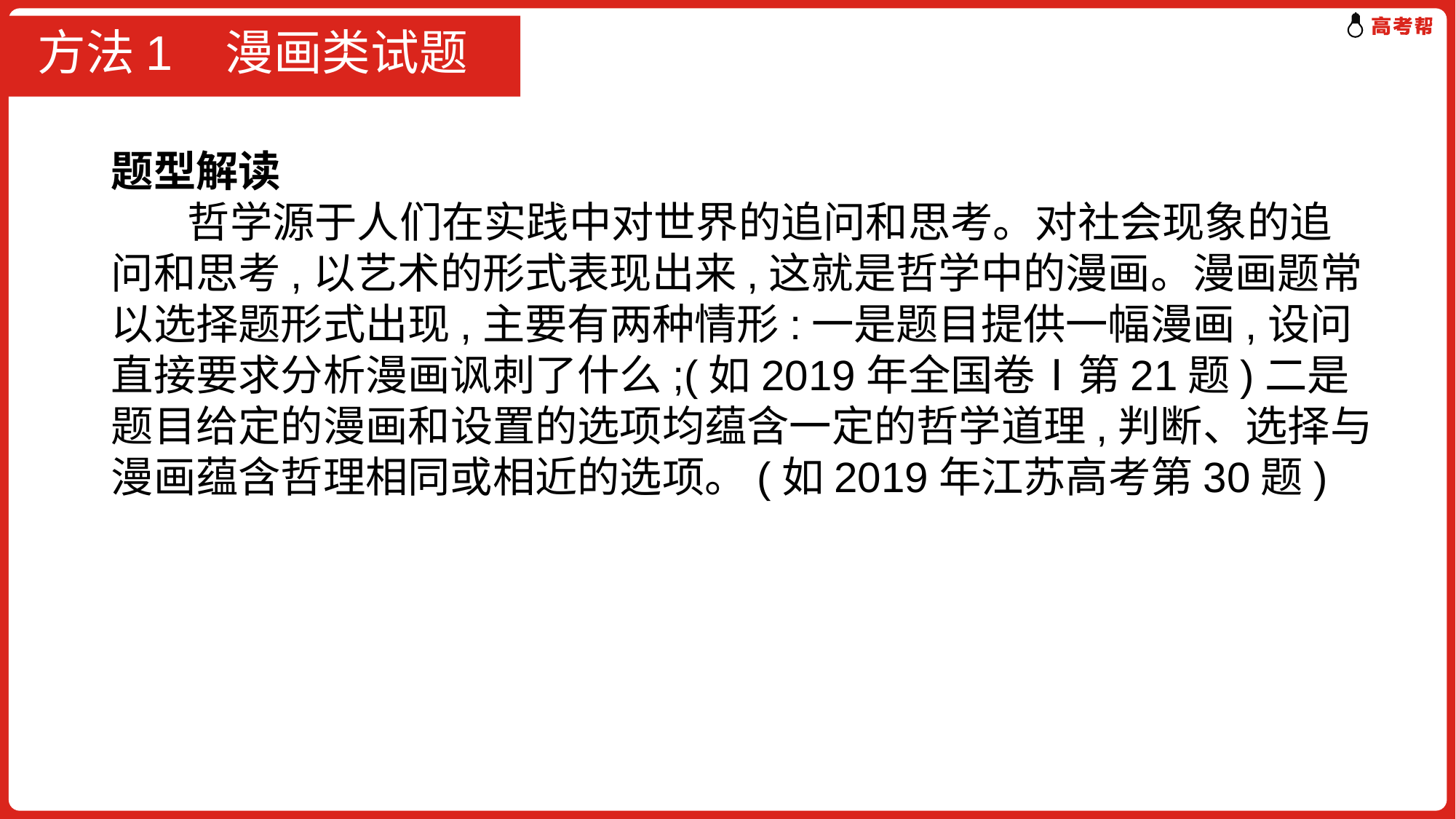

# 方法1   漫画类试题
题型解读
       哲学源于人们在实践中对世界的追问和思考。对社会现象的追问和思考,以艺术的形式表现出来,这就是哲学中的漫画。漫画题常以选择题形式出现,主要有两种情形:一是题目提供一幅漫画,设问直接要求分析漫画讽刺了什么;(如2019年全国卷Ⅰ第21题)二是题目给定的漫画和设置的选项均蕴含一定的哲学道理,判断、选择与漫画蕴含哲理相同或相近的选项。(如2019年江苏高考第30题)